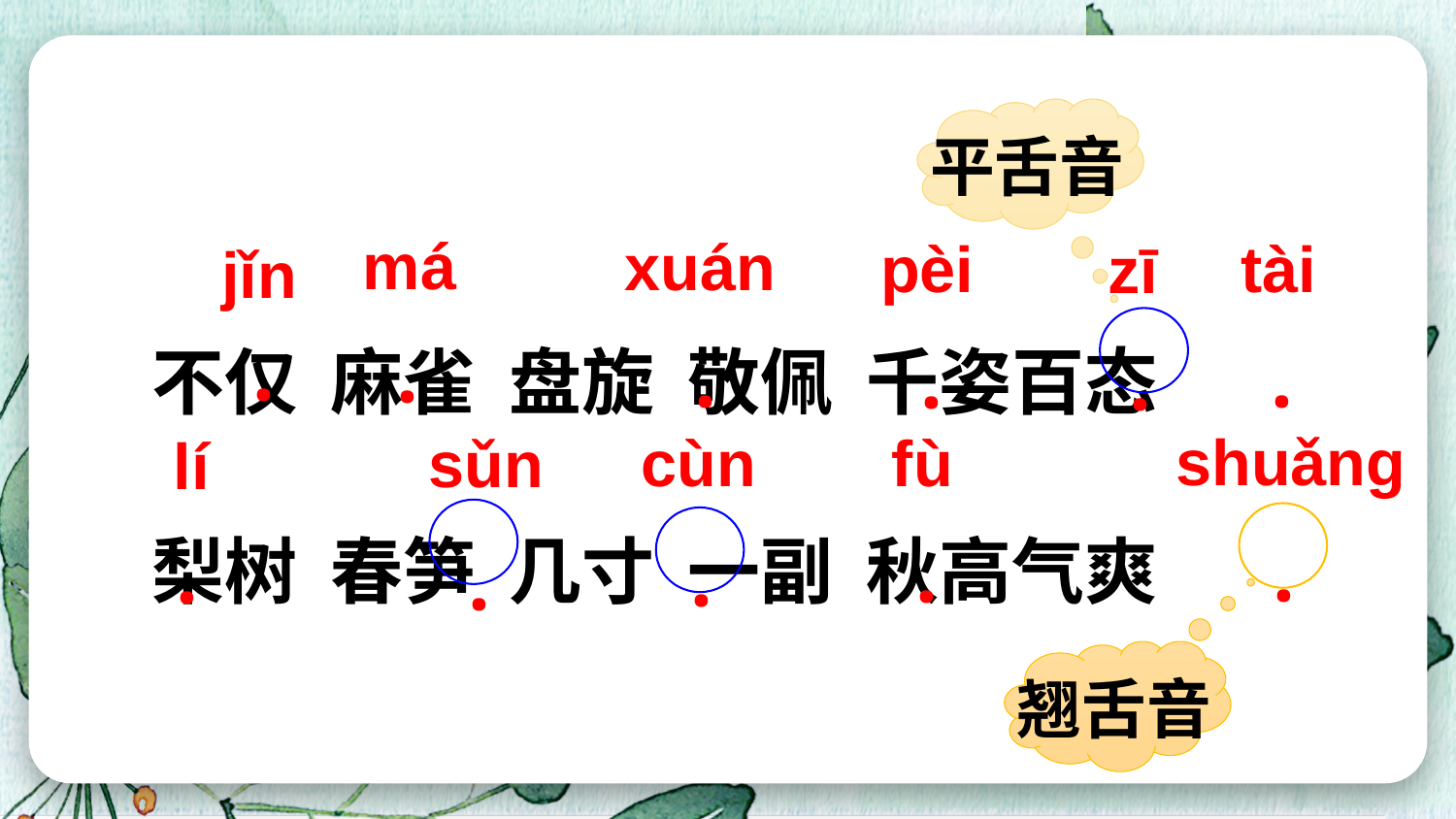

平舌音
má
xuán
pèi
tài
zī
jǐn
不仅  麻雀  盘旋  敬佩  千姿百态
梨树  春笋  几寸  一副  秋高气爽

·
·
·
·
·
·
shuǎnɡ
fù
cùn
sǔn
lí

·
·
·
·
·

翘舌音